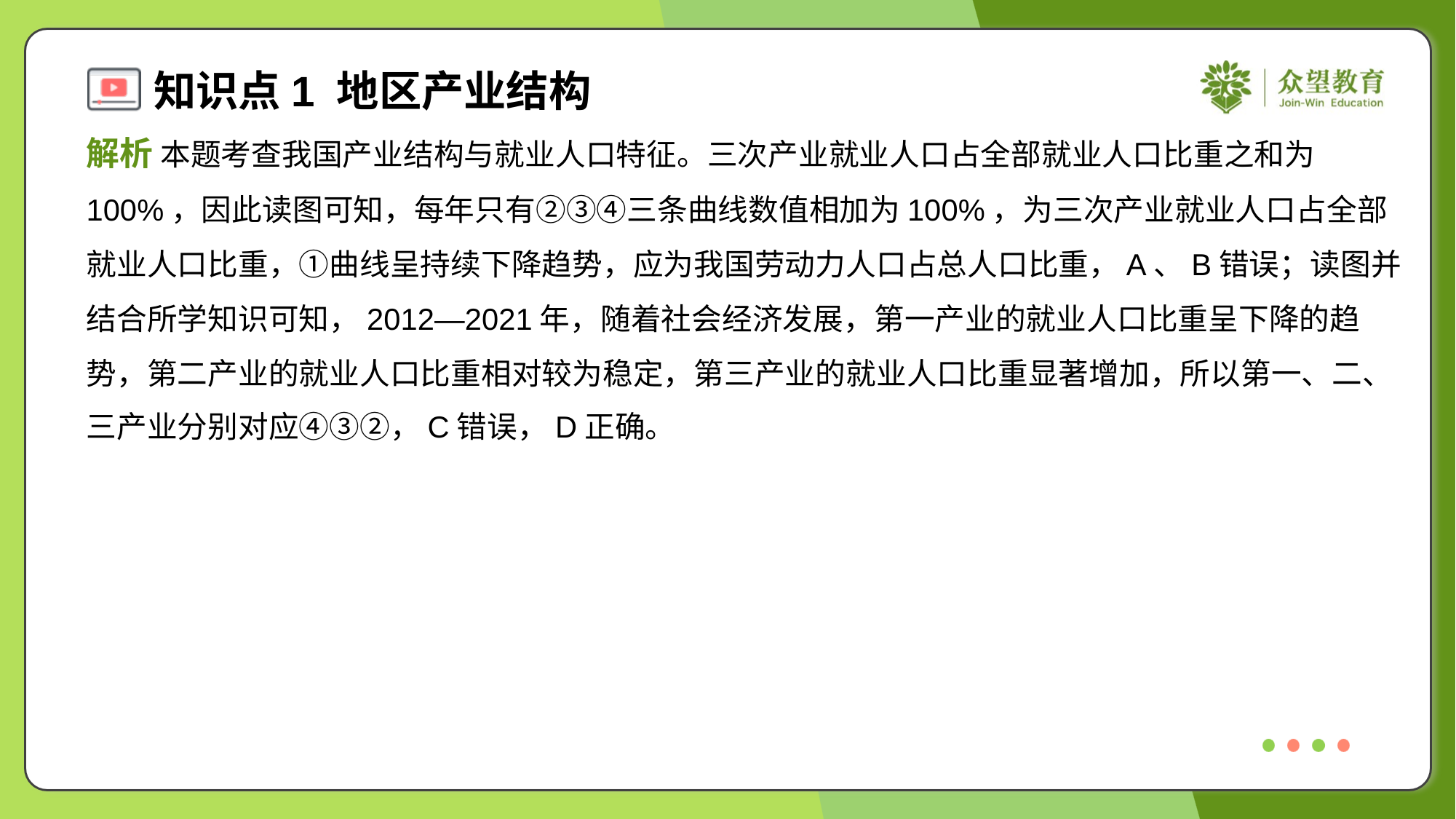

解析 本题考查我国产业结构与就业人口特征。三次产业就业人口占全部就业人口比重之和为
100%，因此读图可知，每年只有②③④三条曲线数值相加为100%，为三次产业就业人口占全部
就业人口比重，①曲线呈持续下降趋势，应为我国劳动力人口占总人口比重，A、B错误；读图并
结合所学知识可知，2012—2021年，随着社会经济发展，第一产业的就业人口比重呈下降的趋
势，第二产业的就业人口比重相对较为稳定，第三产业的就业人口比重显著增加，所以第一、二、
三产业分别对应④③②，C错误，D正确。